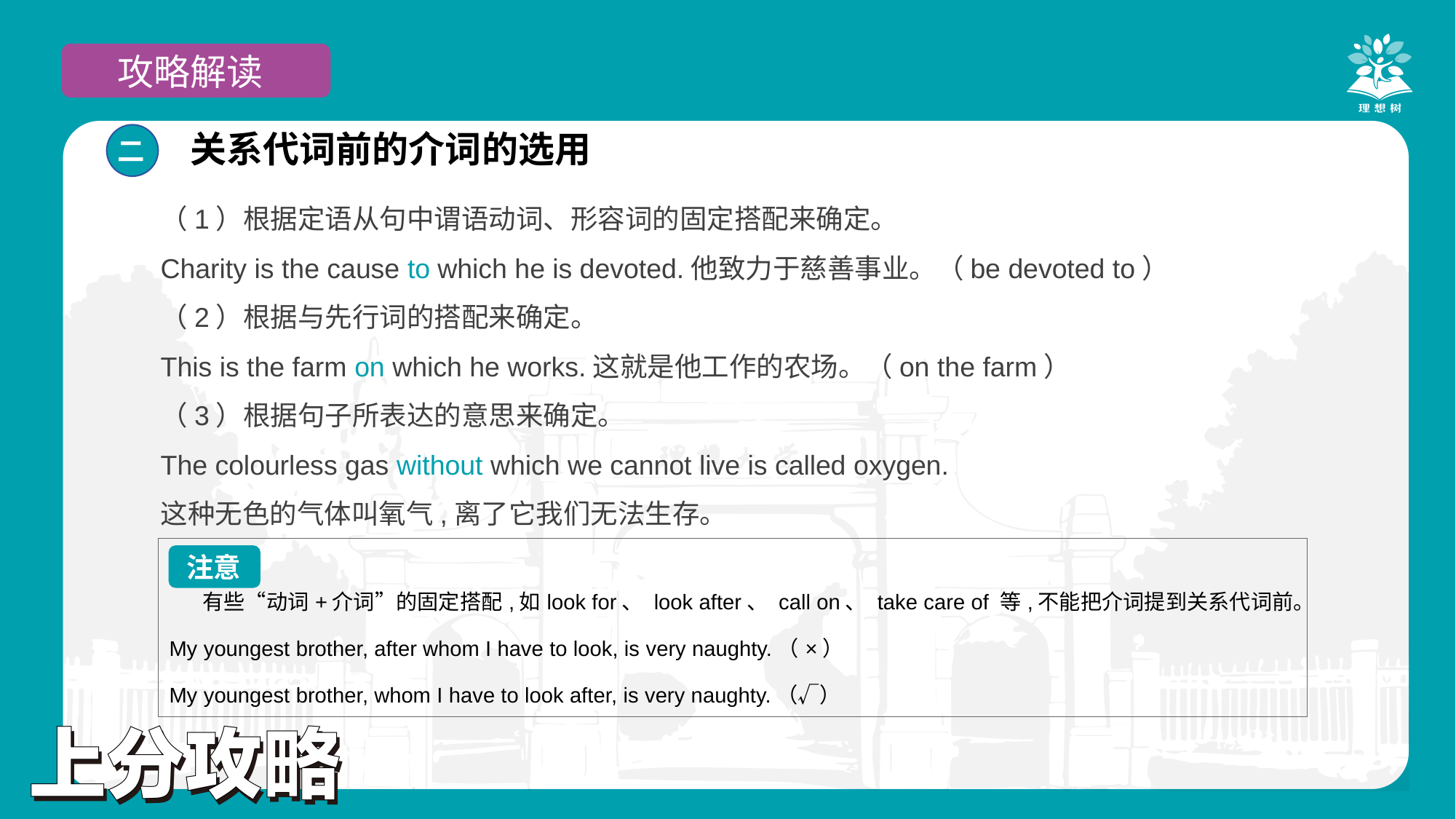

攻略解读
关系代词前的介词的选用

二
（1）根据定语从句中谓语动词、形容词的固定搭配来确定。
Charity is the cause to which he is devoted.他致力于慈善事业。（be devoted to）
（2）根据与先行词的搭配来确定。
This is the farm on which he works.这就是他工作的农场。（on the farm）
（3）根据句子所表达的意思来确定。
The colourless gas without which we cannot live is called oxygen.
这种无色的气体叫氧气,离了它我们无法生存。
| 有些“动词+介词”的固定搭配,如look for、 look after、 call on、 take care of 等,不能把介词提到关系代词前。 My youngest brother, after whom I have to look, is very naughty.（×） My youngest brother, whom I have to look after, is very naughty.（√） |
| --- |
注意